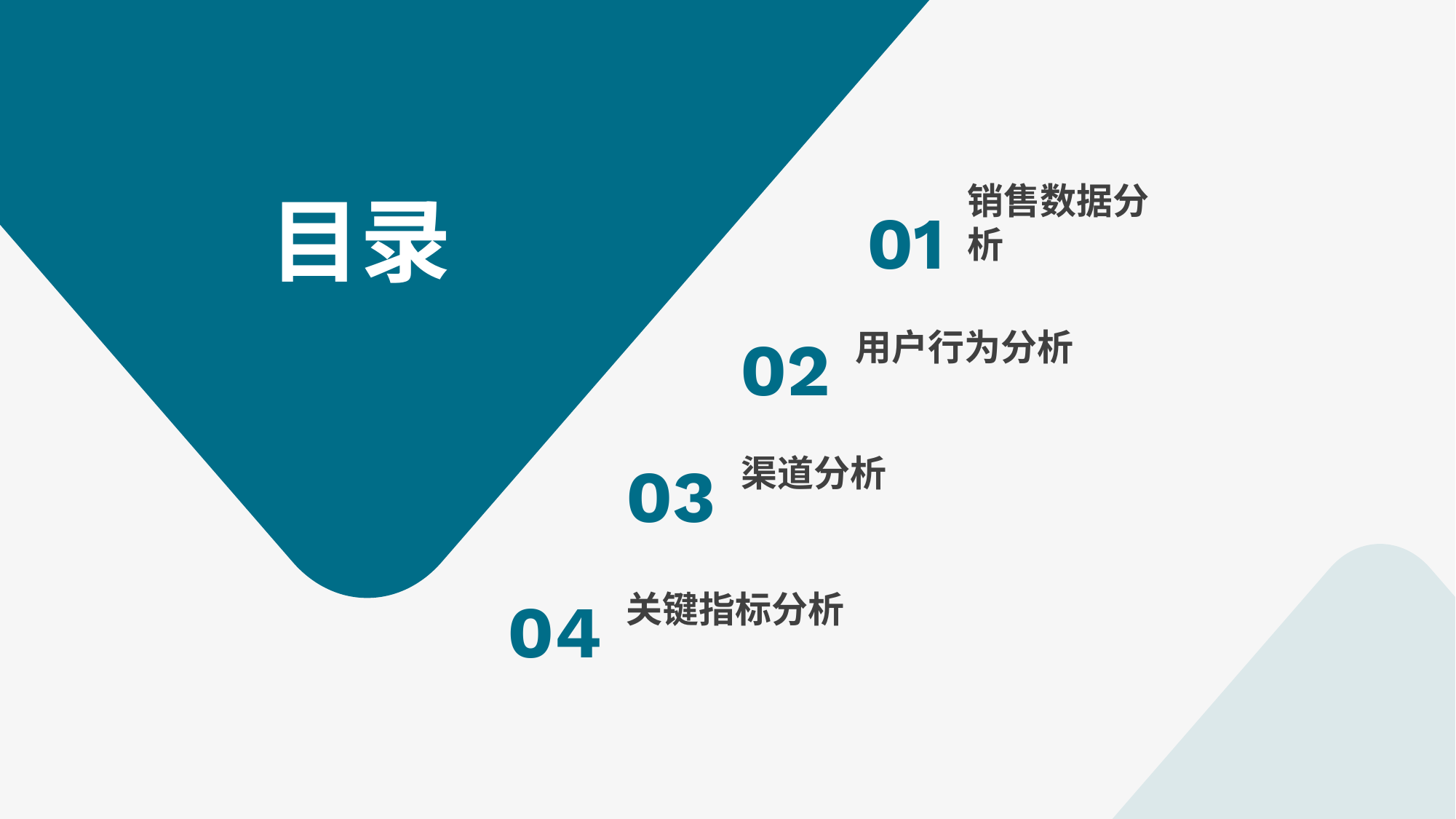

01
销售数据分析
目录
02
用户行为分析
03
渠道分析

04
关键指标分析